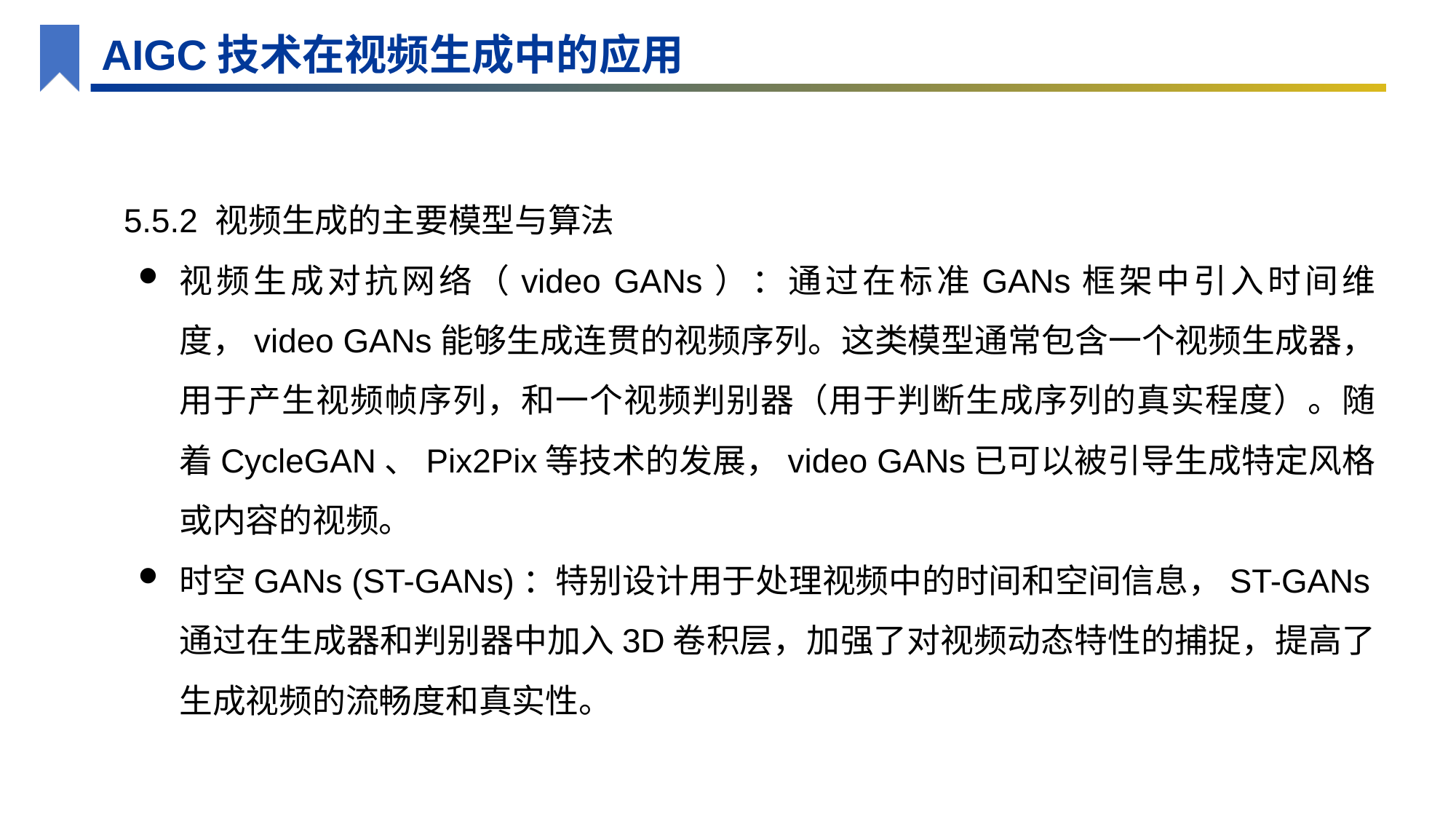

AIGC技术在视频生成中的应用
5.5.2 视频生成的主要模型与算法
视频生成对抗网络（video GANs）：通过在标准GANs框架中引入时间维度，video GANs能够生成连贯的视频序列。这类模型通常包含一个视频生成器，用于产生视频帧序列，和一个视频判别器（用于判断生成序列的真实程度）。随着CycleGAN、Pix2Pix等技术的发展，video GANs已可以被引导生成特定风格或内容的视频。
时空GANs (ST-GANs)：特别设计用于处理视频中的时间和空间信息，ST-GANs通过在生成器和判别器中加入3D卷积层，加强了对视频动态特性的捕捉，提高了生成视频的流畅度和真实性。